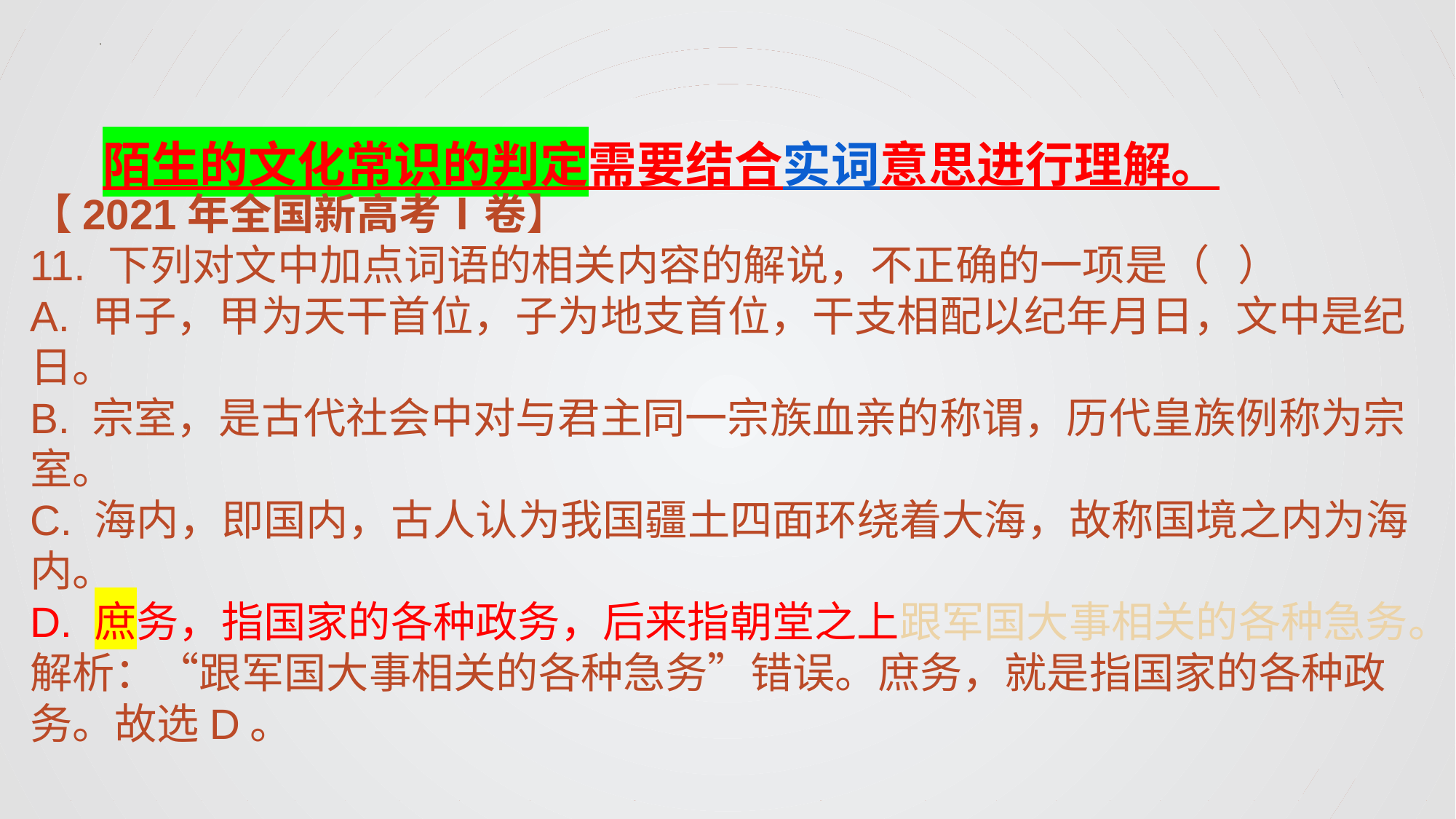

# 陌生的文化常识的判定需要结合实词意思进行理解。
【2021年全国新高考Ⅰ卷】
11. 下列对文中加点词语的相关内容的解说，不正确的一项是（   ）
A. 甲子，甲为天干首位，子为地支首位，干支相配以纪年月日，文中是纪日。
B. 宗室，是古代社会中对与君主同一宗族血亲的称谓，历代皇族例称为宗室。
C. 海内，即国内，古人认为我国疆土四面环绕着大海，故称国境之内为海内。
D. 庶务，指国家的各种政务，后来指朝堂之上跟军国大事相关的各种急务。
解析：“跟军国大事相关的各种急务”错误。庶务，就是指国家的各种政务。故选D。